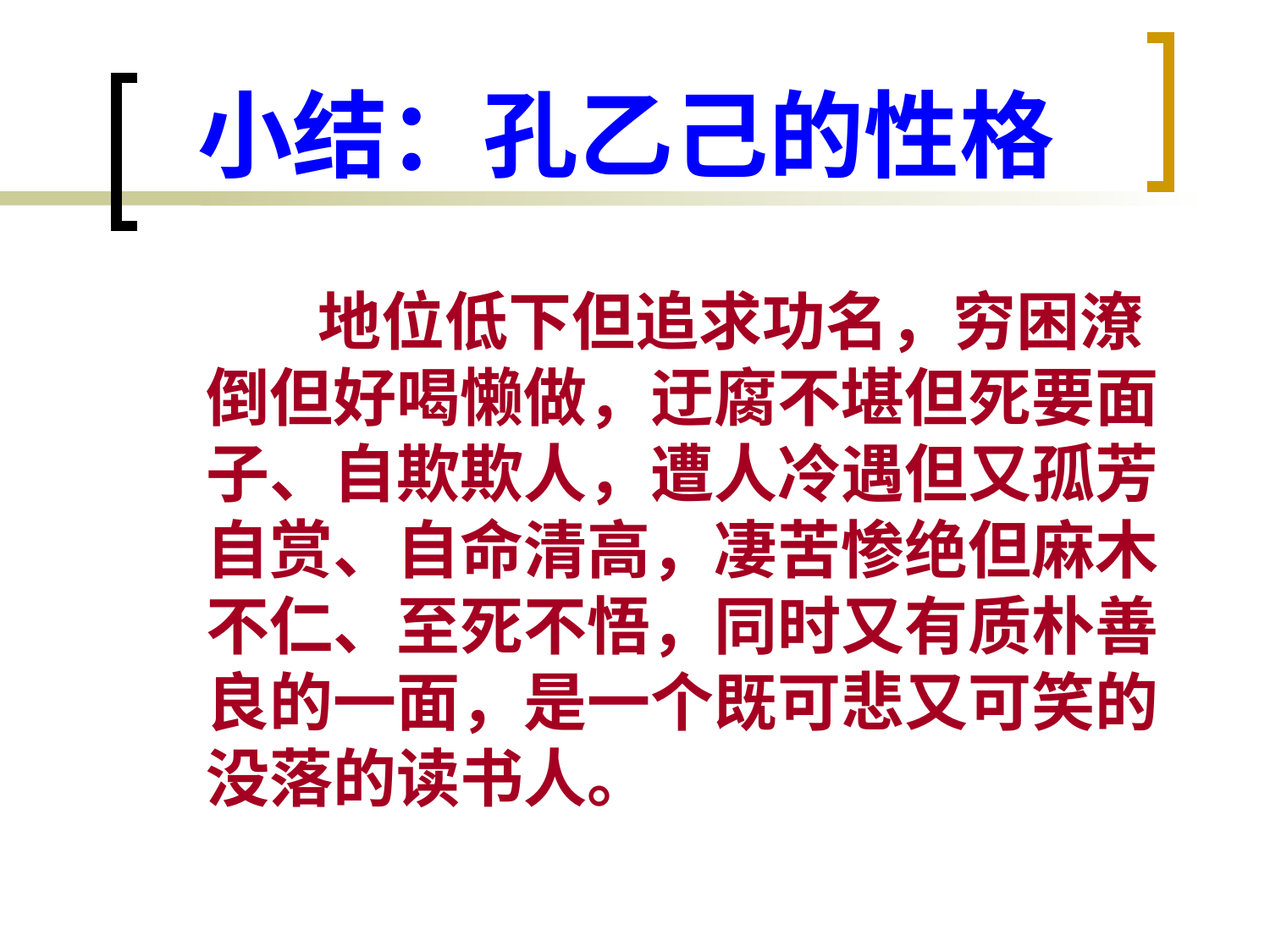

# 小结：孔乙己的性格
           地位低下但追求功名，穷困潦倒但好喝懒做，迂腐不堪但死要面子、自欺欺人，遭人冷遇但又孤芳自赏、自命清高，凄苦惨绝但麻木不仁、至死不悟，同时又有质朴善良的一面，是一个既可悲又可笑的没落的读书人。